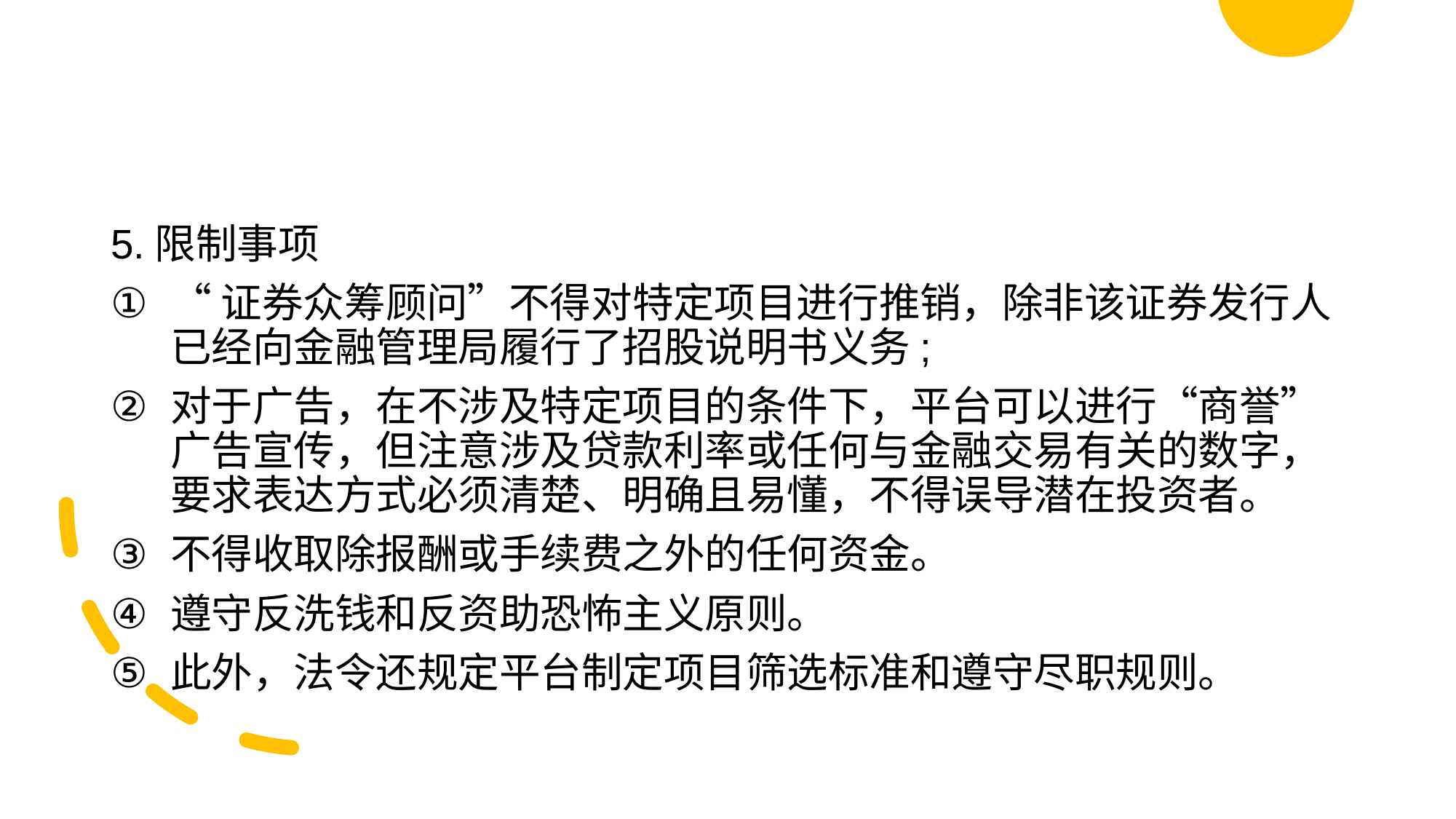

#
5.限制事项
“证券众筹顾问”不得对特定项目进行推销，除非该证券发行人已经向金融管理局履行了招股说明书义务;
对于广告，在不涉及特定项目的条件下，平台可以进行“商誉”广告宣传，但注意涉及贷款利率或任何与金融交易有关的数字，要求表达方式必须清楚、明确且易懂，不得误导潜在投资者。
不得收取除报酬或手续费之外的任何资金。
遵守反洗钱和反资助恐怖主义原则。
此外，法令还规定平台制定项目筛选标准和遵守尽职规则。